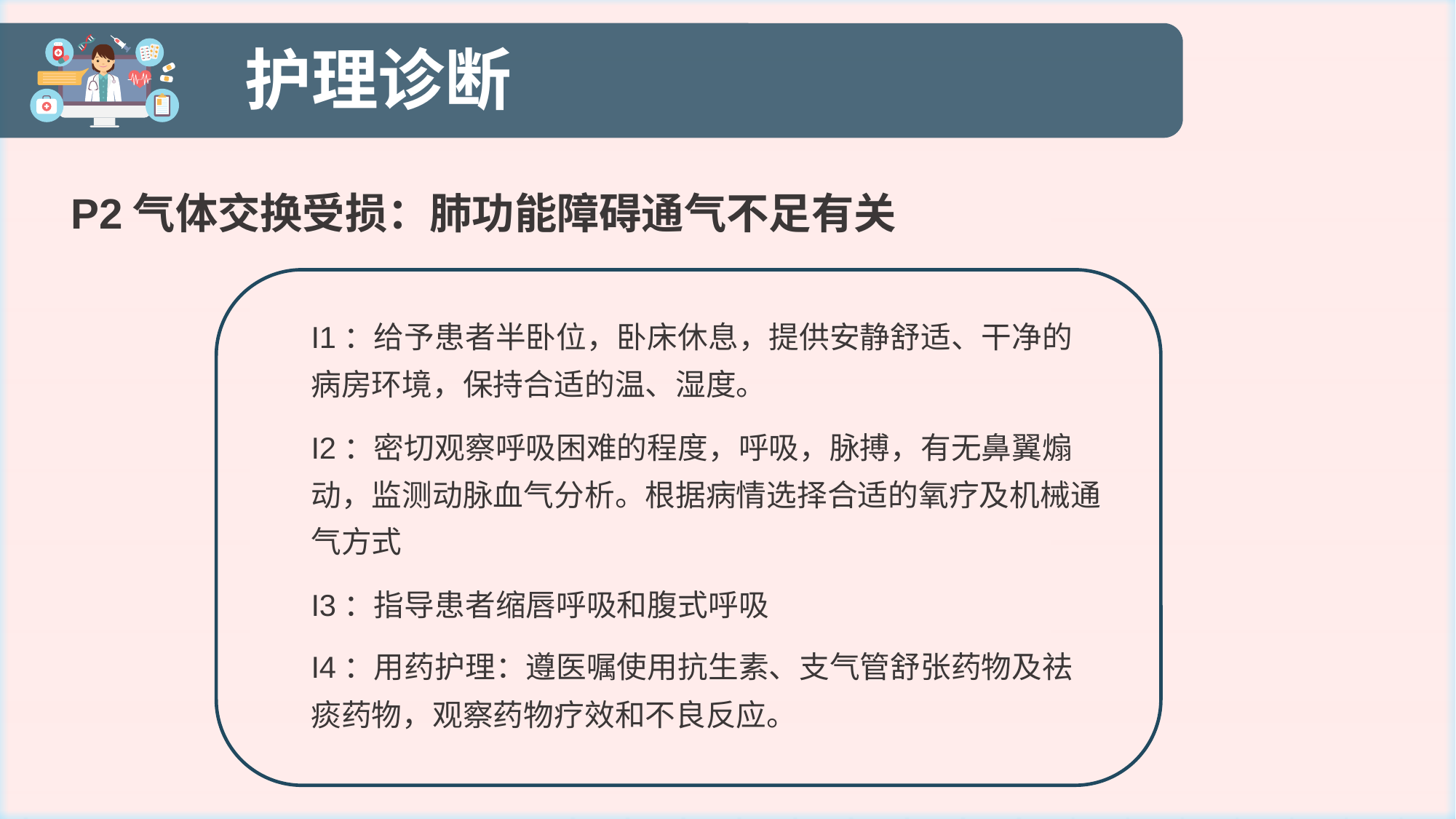

护理诊断

P2气体交换受损：肺功能障碍通气不足有关
I1：给予患者半卧位，卧床休息，提供安静舒适、干净的病房环境，保持合适的温、湿度。
I2：密切观察呼吸困难的程度，呼吸，脉搏，有无鼻翼煽动，监测动脉血气分析。根据病情选择合适的氧疗及机械通气方式
I3：指导患者缩唇呼吸和腹式呼吸
I4：用药护理：遵医嘱使用抗生素、支气管舒张药物及祛痰药物，观察药物疗效和不良反应。